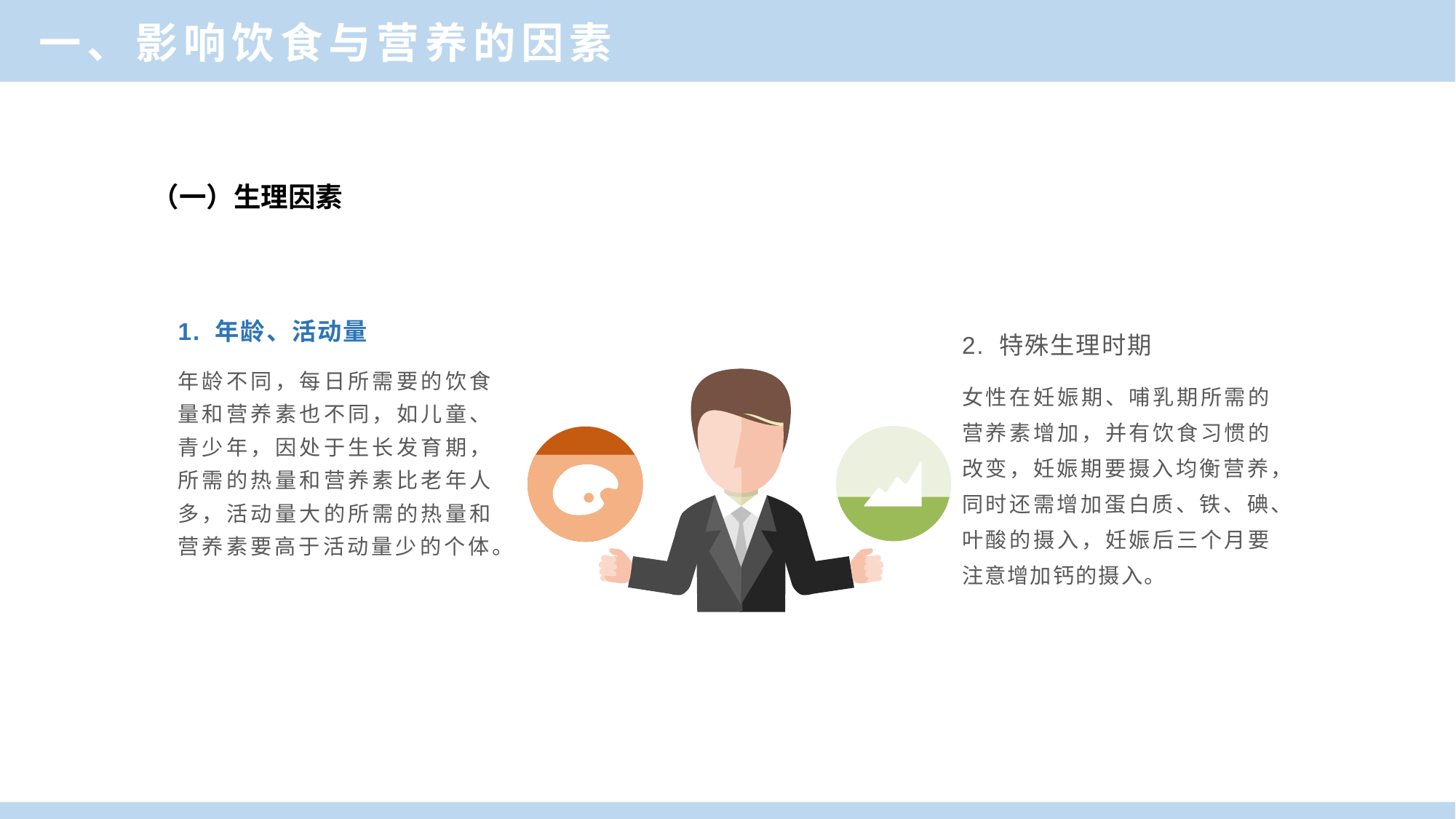

一、影响饮食与营养的因素
（一）生理因素
1. 年龄、活动量
年龄不同，每日所需要的饮食量和营养素也不同，如儿童、青少年，因处于生长发育期，所需的热量和营养素比老年人多，活动量大的所需的热量和营养素要高于活动量少的个体。
2. 特殊生理时期
女性在妊娠期、哺乳期所需的营养素增加，并有饮食习惯的改变，妊娠期要摄入均衡营养，同时还需增加蛋白质、铁、碘、叶酸的摄入，妊娠后三个月要注意增加钙的摄入。